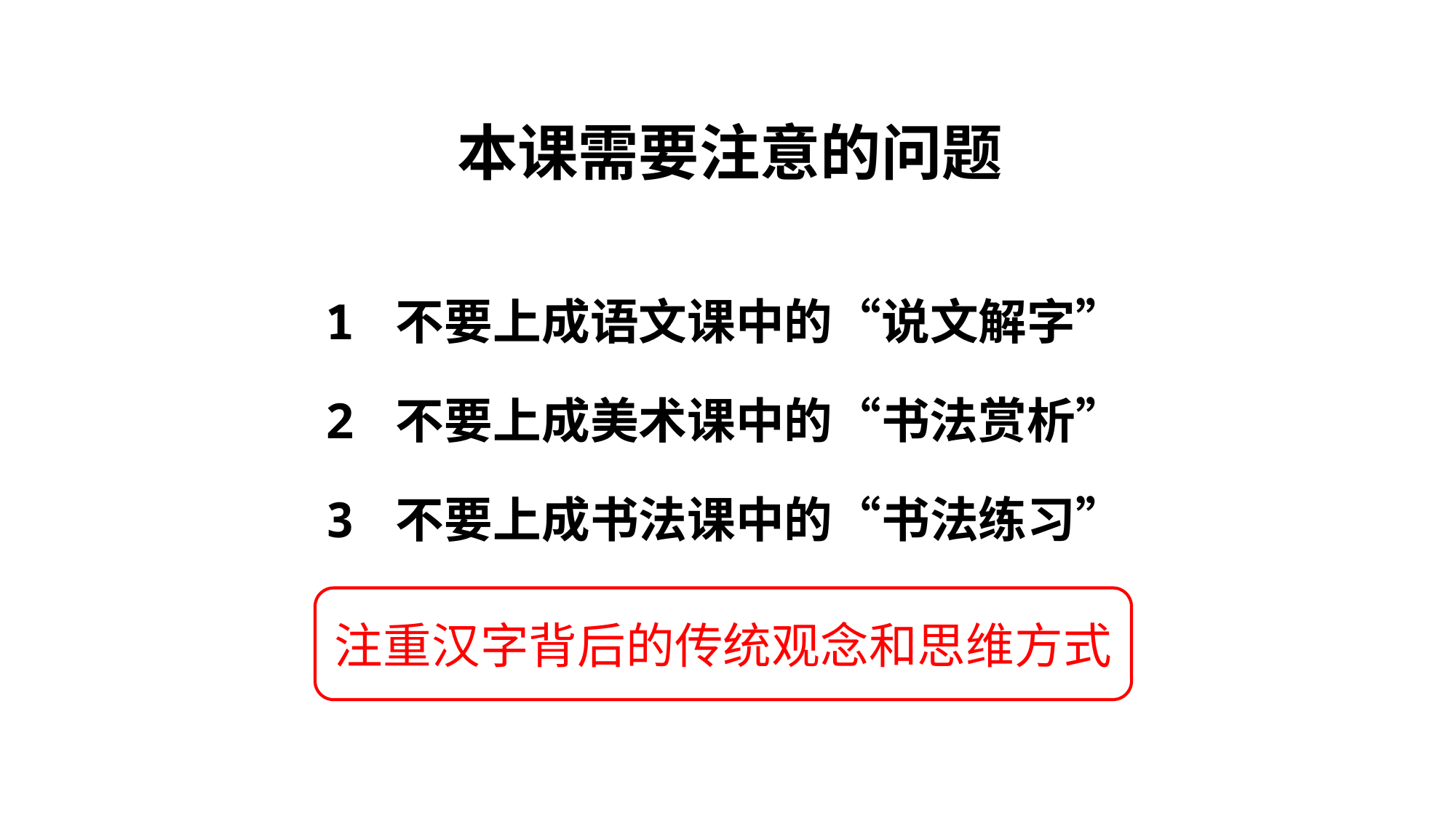

本课需要注意的问题
1 不要上成语文课中的“说文解字”
2 不要上成美术课中的“书法赏析”
3 不要上成书法课中的“书法练习”
注重汉字背后的传统观念和思维方式